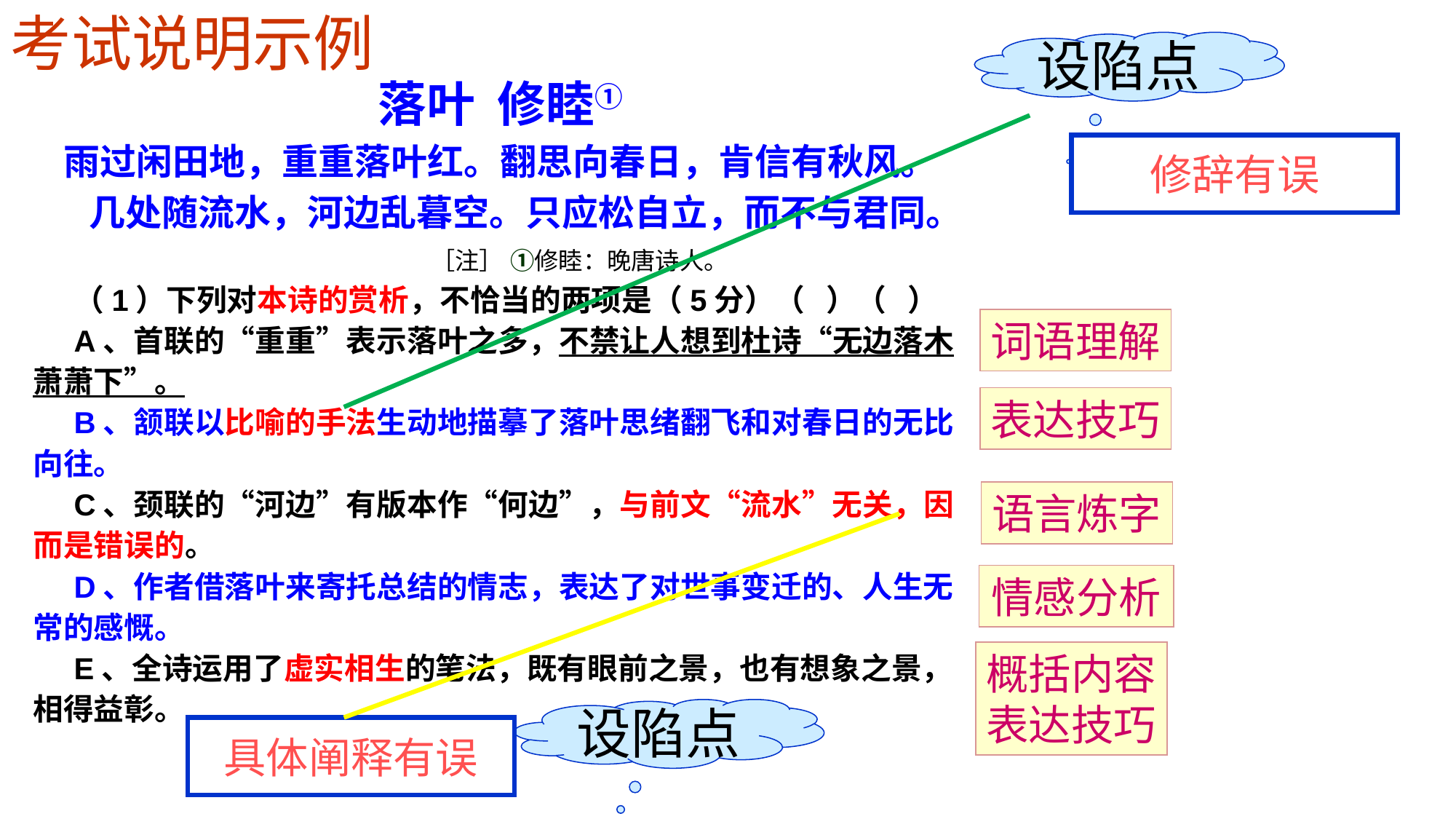

考试说明示例

落叶  修睦①
雨过闲田地，重重落叶红。翻思向春日，肯信有秋风。
     几处随流水，河边乱暮空。只应松自立，而不与君同。
                  ［注］ ①修睦：晚唐诗人。
（1）下列对本诗的赏析，不恰当的两项是（5分）（   ）（   ）
A、首联的“重重”表示落叶之多，不禁让人想到杜诗“无边落木萧萧下”。
B、颔联以比喻的手法生动地描摹了落叶思绪翻飞和对春日的无比向往。
C、颈联的“河边”有版本作“何边”，与前文“流水”无关，因而是错误的。
D、作者借落叶来寄托总结的情志，表达了对世事变迁的、人生无常的感慨。
E、全诗运用了虚实相生的笔法，既有眼前之景，也有想象之景，相得益彰。
设陷点

修辞有误
词语理解
表达技巧
语言炼字

情感分析
概括内容
表达技巧
设陷点
具体阐释有误